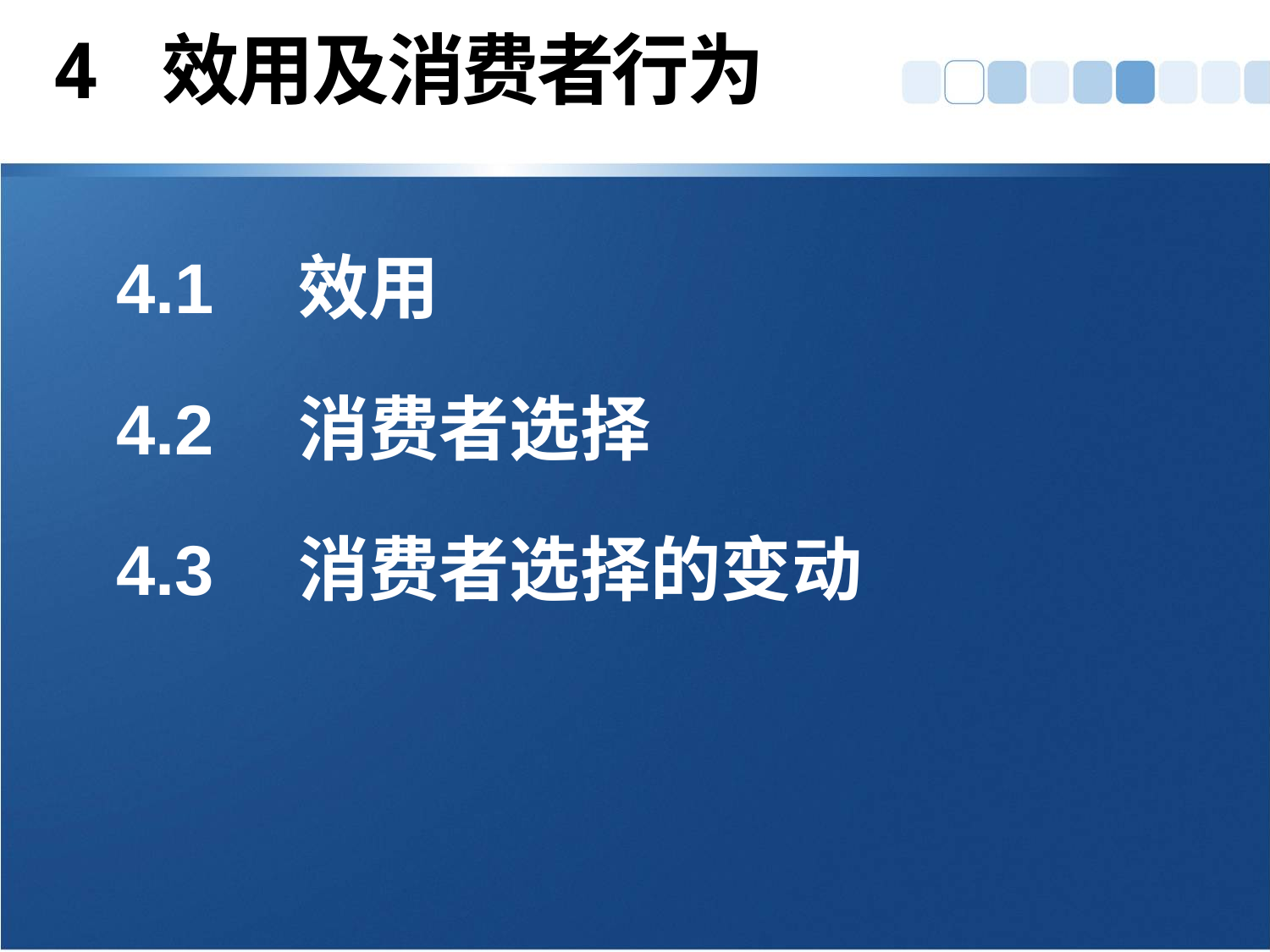

# 4 效用及消费者行为
4.1	效用
4.2	消费者选择
4.3	消费者选择的变动